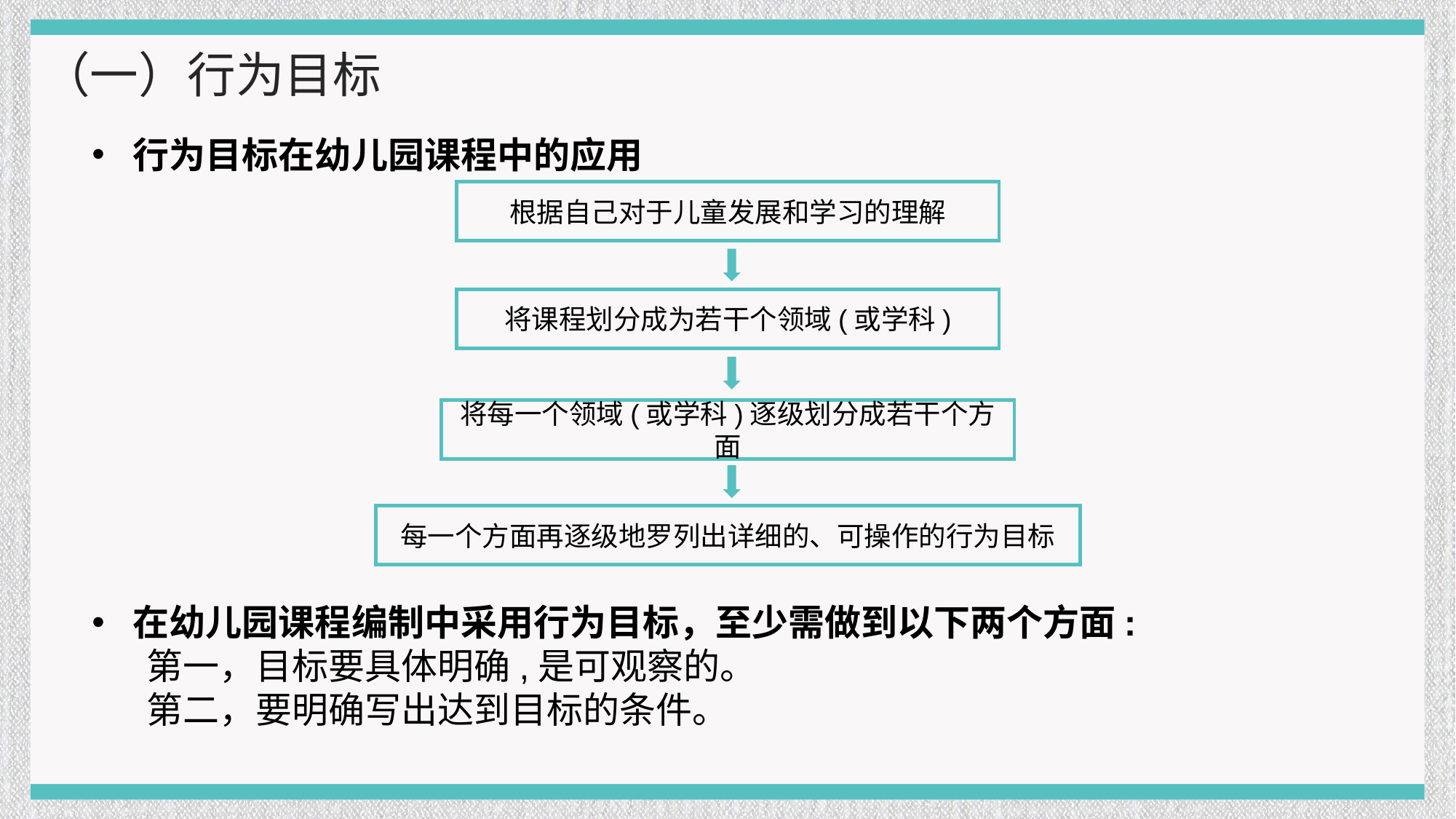

（一）行为目标
行为目标在幼儿园课程中的应用
根据自己对于儿童发展和学习的理解

将课程划分成为若干个领域(或学科)

将每一个领域(或学科)逐级划分成若干个方面

每一个方面再逐级地罗列出详细的、可操作的行为目标
在幼儿园课程编制中采用行为目标，至少需做到以下两个方面:
第一，目标要具体明确,是可观察的。
第二，要明确写出达到目标的条件。